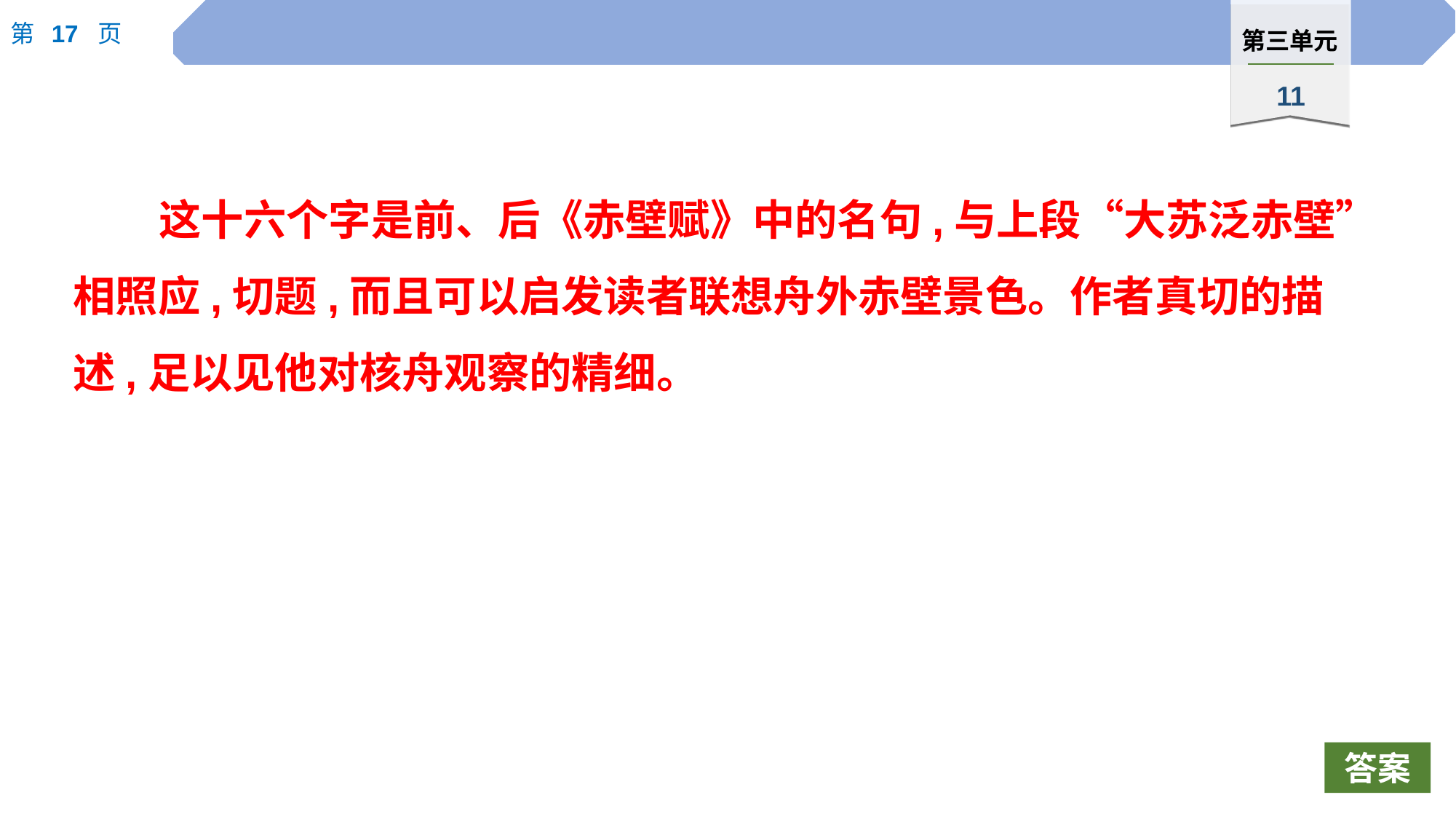

这十六个字是前、后《赤壁赋》中的名句,与上段“大苏泛赤壁”相照应,切题,而且可以启发读者联想舟外赤壁景色。作者真切的描述,足以见他对核舟观察的精细。
答案